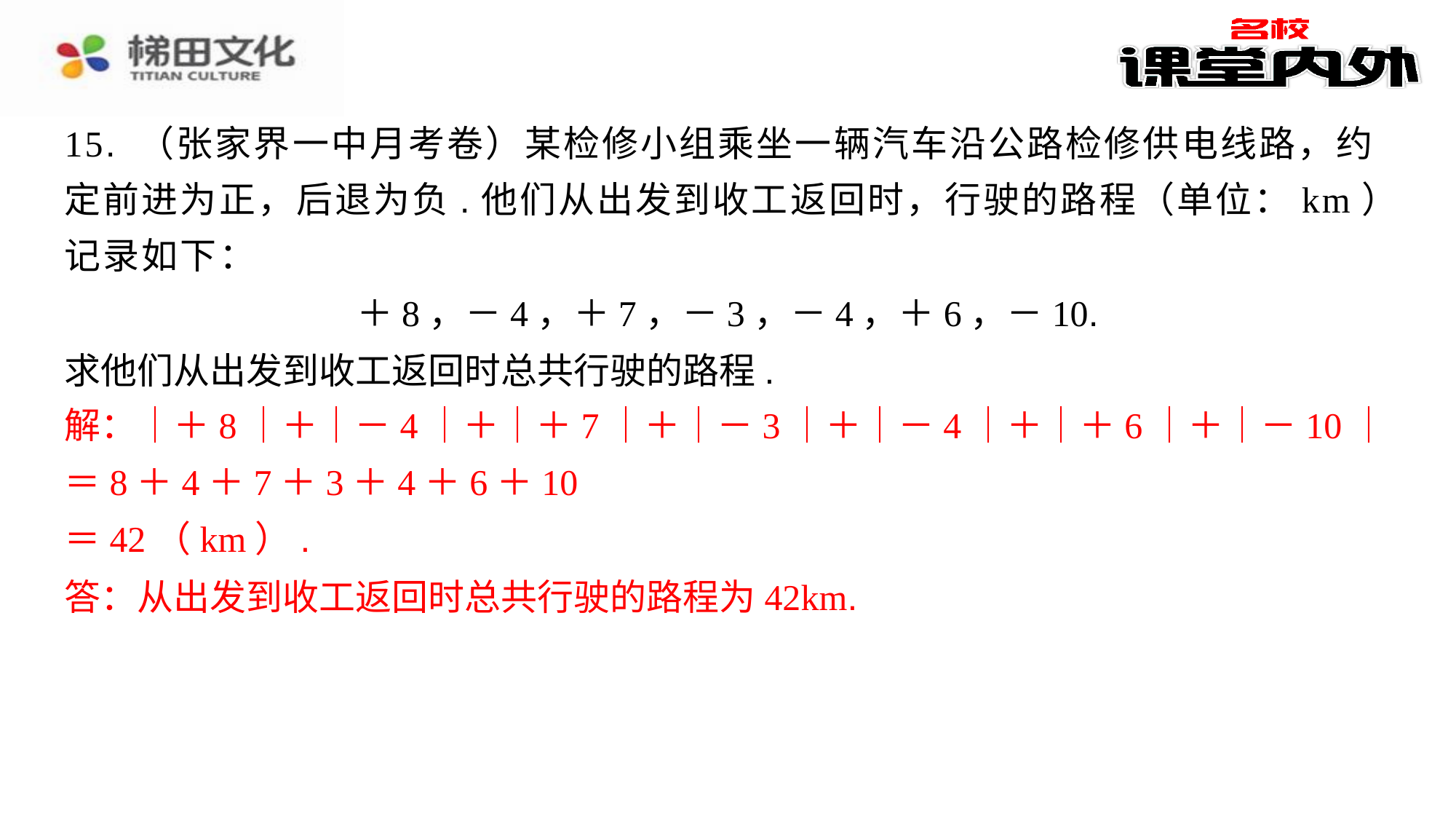

15. （张家界一中月考卷）某检修小组乘坐一辆汽车沿公路检修供电线路，约
定前进为正，后退为负.他们从出发到收工返回时，行驶的路程（单位：km）
记录如下：
＋8，－4，＋7，－3，－4，＋6，－10.
求他们从出发到收工返回时总共行驶的路程.
解：｜＋8｜＋｜－4｜＋｜＋7｜＋｜－3｜＋｜－4｜＋｜＋6｜＋｜－10｜
解：　｜＋8｜＋｜－4｜＋｜＋7｜＋｜－3｜＋｜－4｜＋｜＋6｜＋｜－10｜
＝8＋4＋7＋3＋4＋6＋10
＝42（km）.
＝8＋4＋7＋3＋4＋6＋10
＝42（km）.
答：从出发到收工返回时总共行驶的路程为42km.
答：从出发到收工返回时总共行驶的路程为42km.